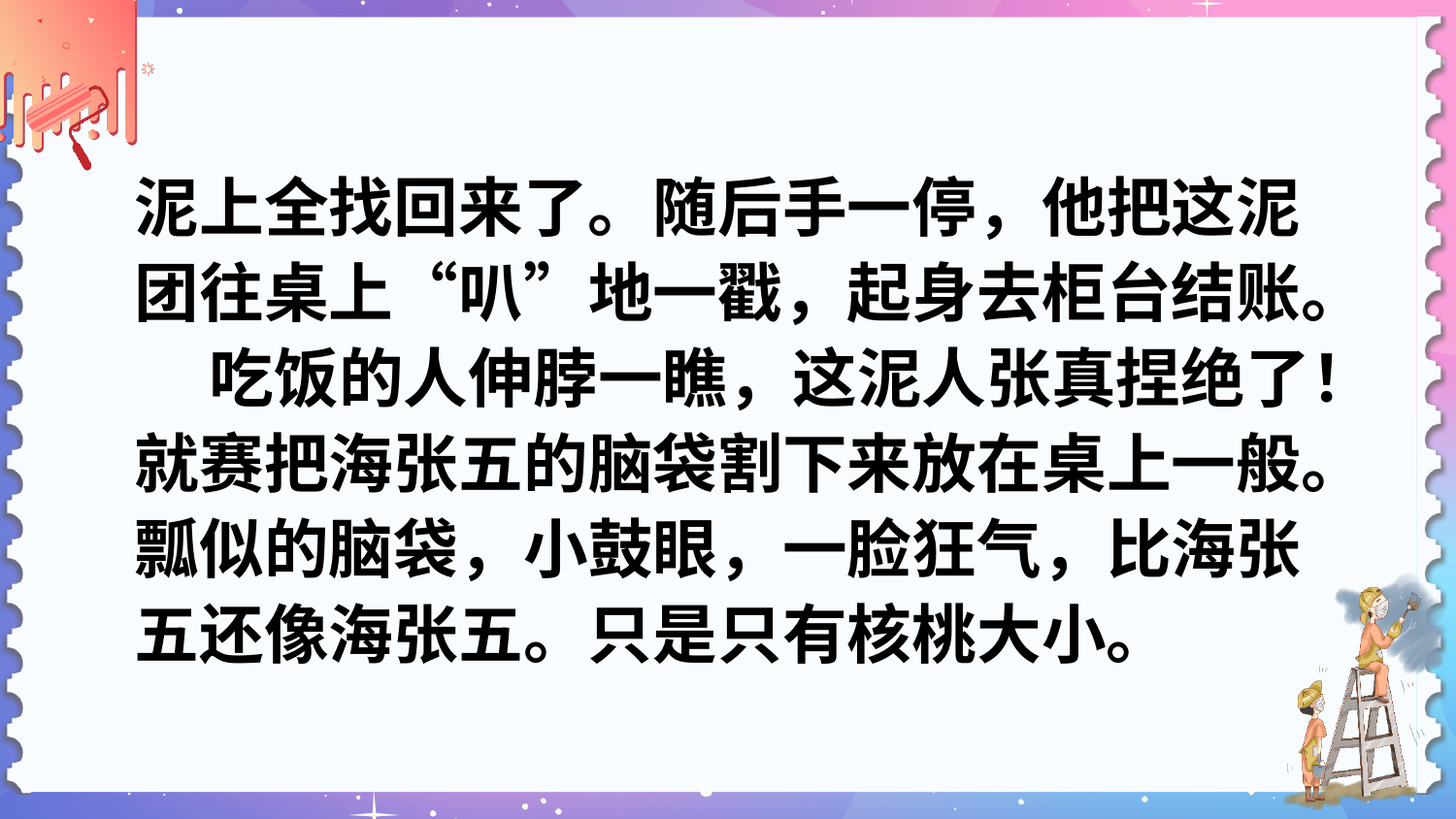

泥上全找回来了。随后手一停，他把这泥团往桌上“叭”地一戳，起身去柜台结账。
    吃饭的人伸脖一瞧，这泥人张真捏绝了！就赛把海张五的脑袋割下来放在桌上一般。瓢似的脑袋，小鼓眼，一脸狂气，比海张五还像海张五。只是只有核桃大小。